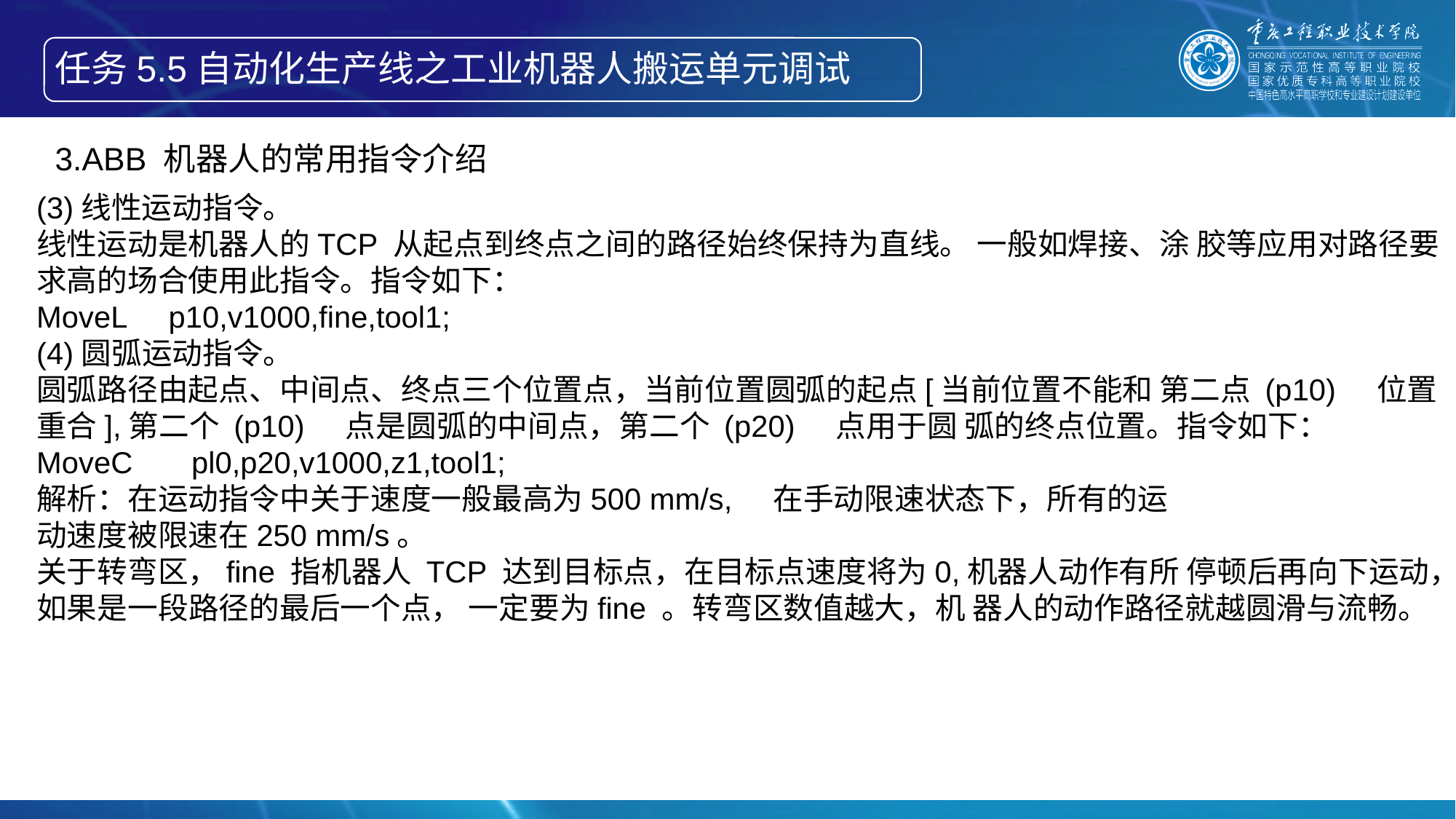

任务5.5自动化生产线之工业机器人搬运单元调试
3.ABB 机器人的常用指令介绍
(3)线性运动指令。
线性运动是机器人的TCP 从起点到终点之间的路径始终保持为直线。 一般如焊接、涂 胶等应用对路径要求高的场合使用此指令。指令如下：
MoveL     p10,v1000,fine,tool1;
(4)圆弧运动指令。
圆弧路径由起点、中间点、终点三个位置点，当前位置圆弧的起点[当前位置不能和 第二点 (p10)    位置重合],第二个 (p10)    点是圆弧的中间点，第二个 (p20)    点用于圆 弧的终点位置。指令如下：
MoveC       pl0,p20,v1000,z1,tool1;
解析：在运动指令中关于速度一般最高为500 mm/s,    在手动限速状态下，所有的运
动速度被限速在250 mm/s。
关于转弯区，fine 指机器人 TCP 达到目标点，在目标点速度将为0,机器人动作有所 停顿后再向下运动，如果是一段路径的最后一个点， 一定要为fine 。转弯区数值越大，机 器人的动作路径就越圆滑与流畅。